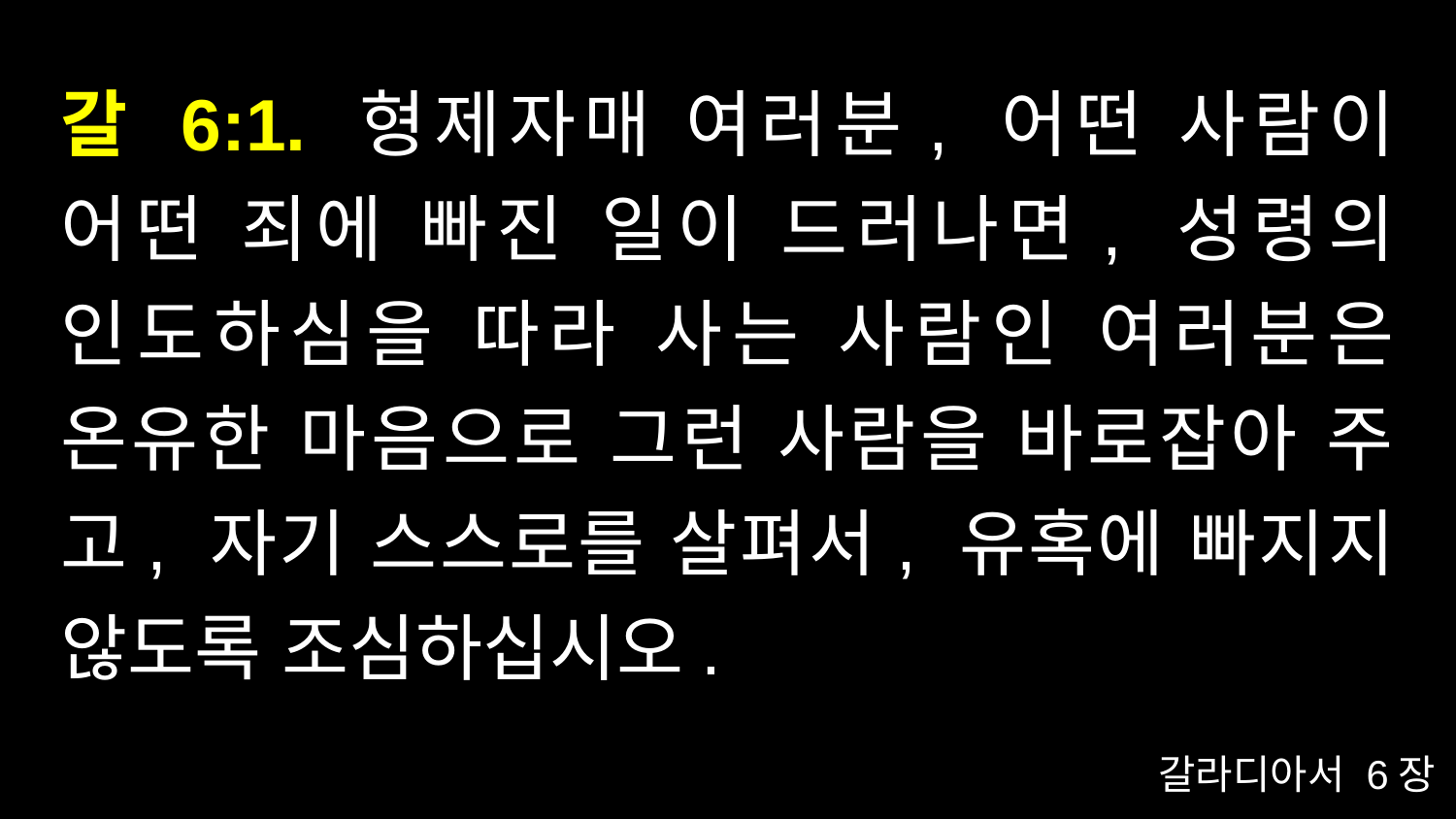

# 갈 6:1. 형제자매 여러분, 어떤 사람이 어떤 죄에 빠진 일이 드러나면, 성령의 인도하심을 따라 사는 사람인 여러분은 온유한 마음으로 그런 사람을 바로잡아 주고, 자기 스스로를 살펴서, 유혹에 빠지지 않도록 조심하십시오.
갈라디아서 6장